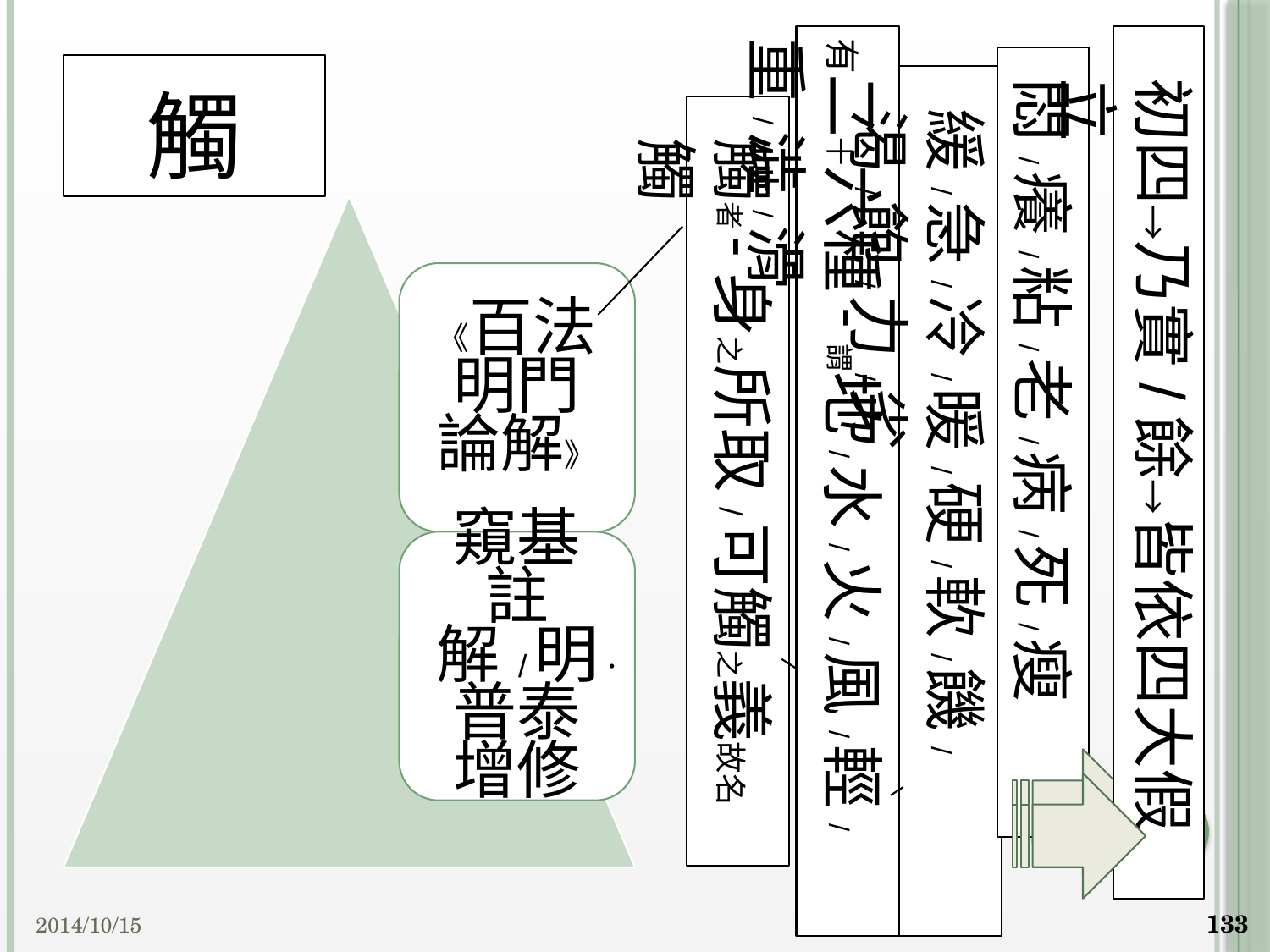

有二十六種-謂地/水/火/風/輕/重/澁/滑

# 觸

悶/癢/粘/老/病/死/瘦
初四→乃實/餘→皆依四大假立

緩/急/冷/暖/硬/軟/饑/渴/飽/力/劣
觸者-身之所取/可觸之義故名觸
窺基註解/明．普泰增修

133
2014/10/15